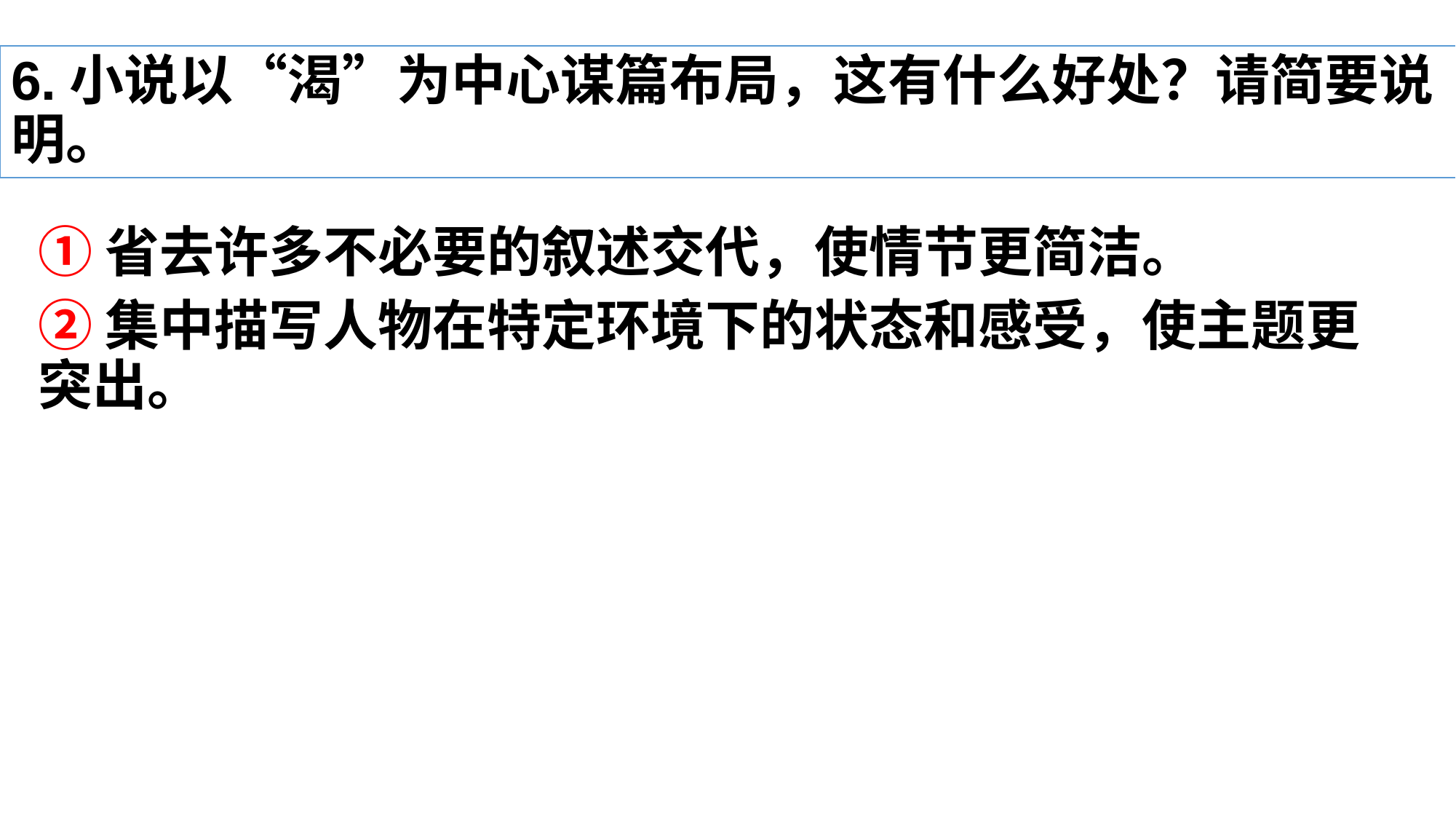

# 6.小说以“渴”为中心谋篇布局，这有什么好处？请简要说明。
①省去许多不必要的叙述交代，使情节更简洁。
②集中描写人物在特定环境下的状态和感受，使主题更突出。